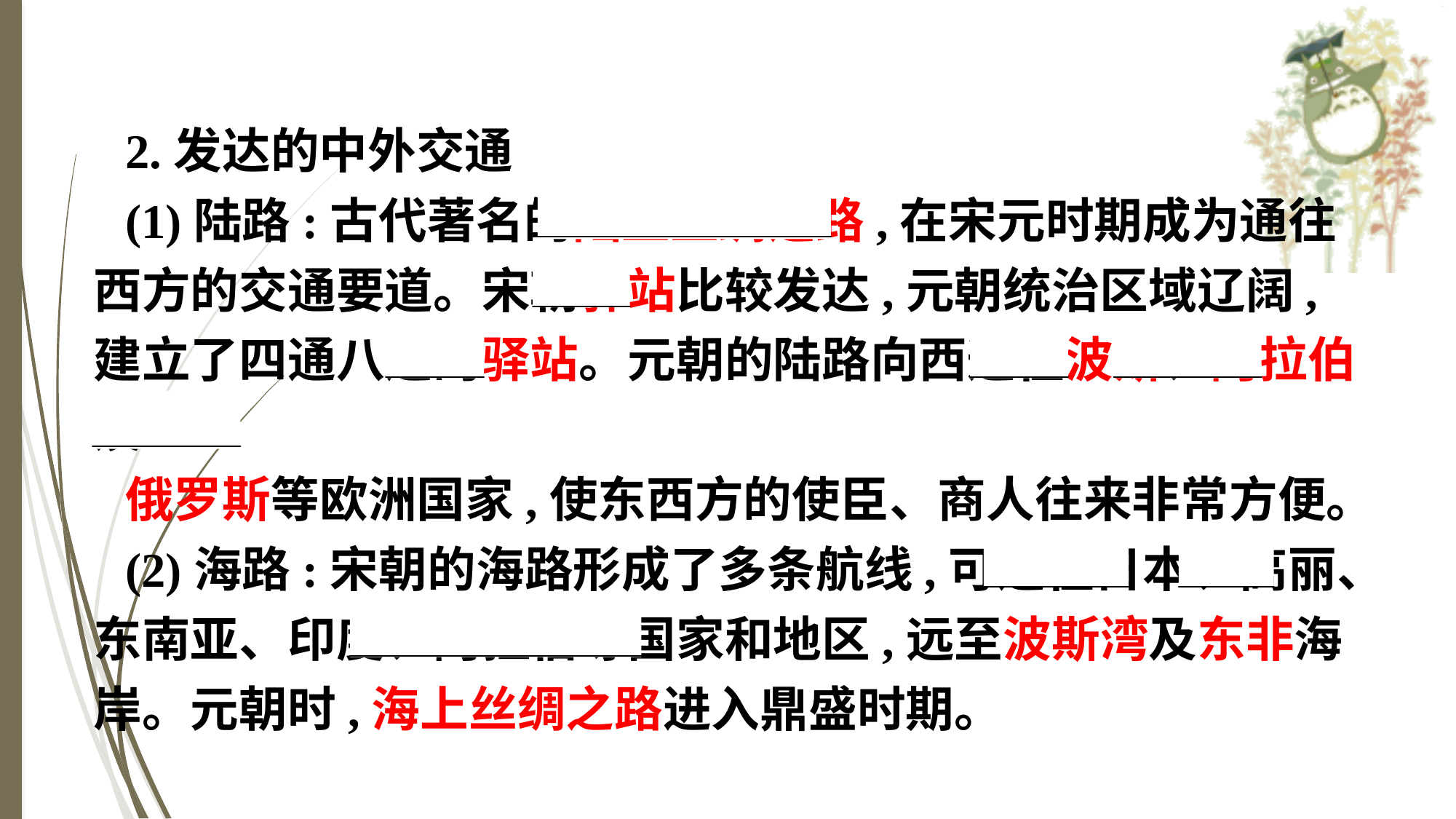

2.发达的中外交通
(1)陆路:古代著名的陆上丝绸之路,在宋元时期成为通往西方的交通要道。宋朝驿站比较发达,元朝统治区域辽阔,建立了四通八达的驿站。元朝的陆路向西通往波斯、阿拉伯及
俄罗斯等欧洲国家,使东西方的使臣、商人往来非常方便。
(2)海路:宋朝的海路形成了多条航线,可通往日本、高丽、东南亚、印度、阿拉伯等国家和地区,远至波斯湾及东非海岸。元朝时,海上丝绸之路进入鼎盛时期。